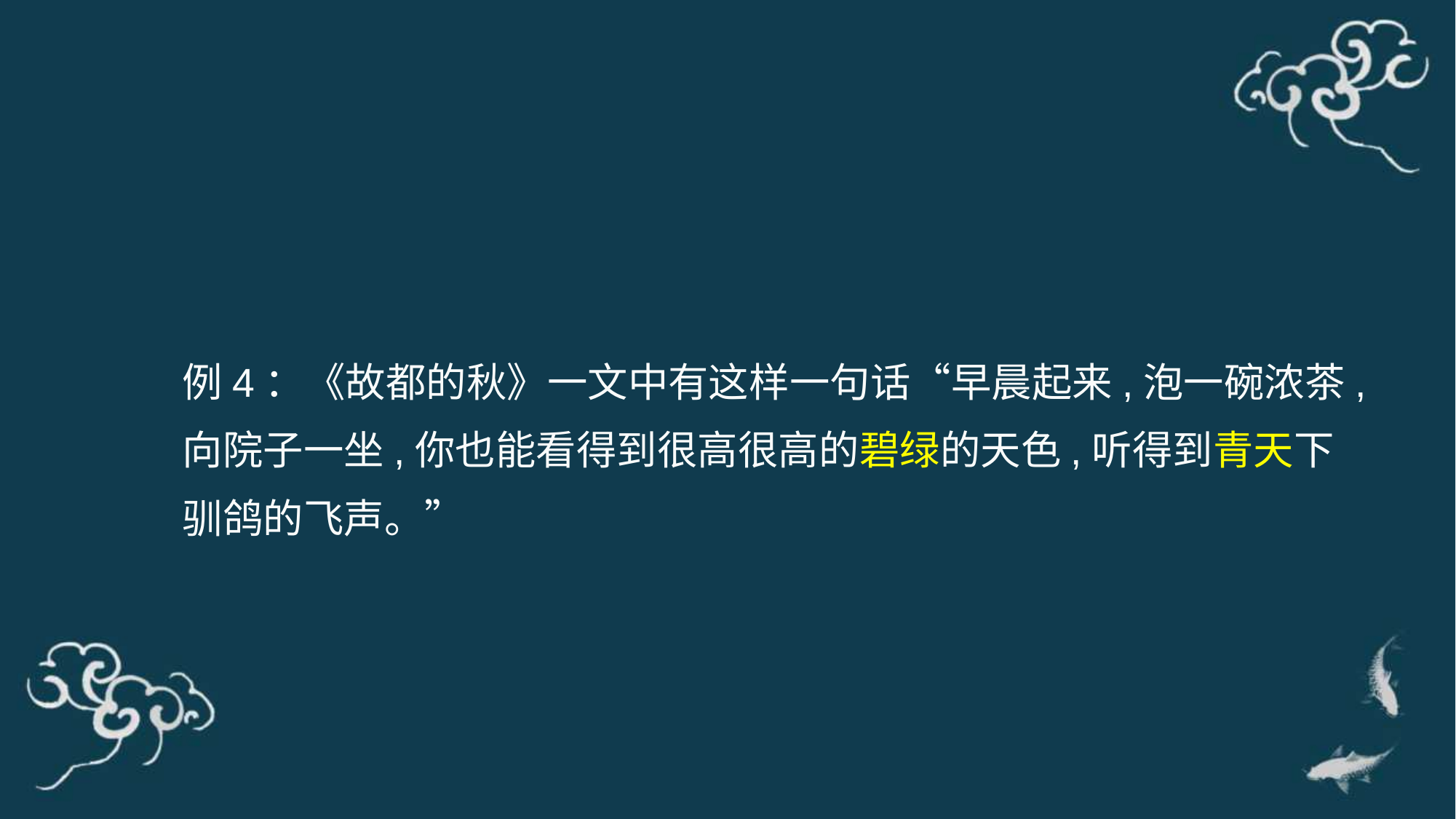

例4：《故都的秋》一文中有这样一句话“早晨起来,泡一碗浓茶,向院子一坐,你也能看得到很高很高的碧绿的天色,听得到青天下驯鸽的飞声。”